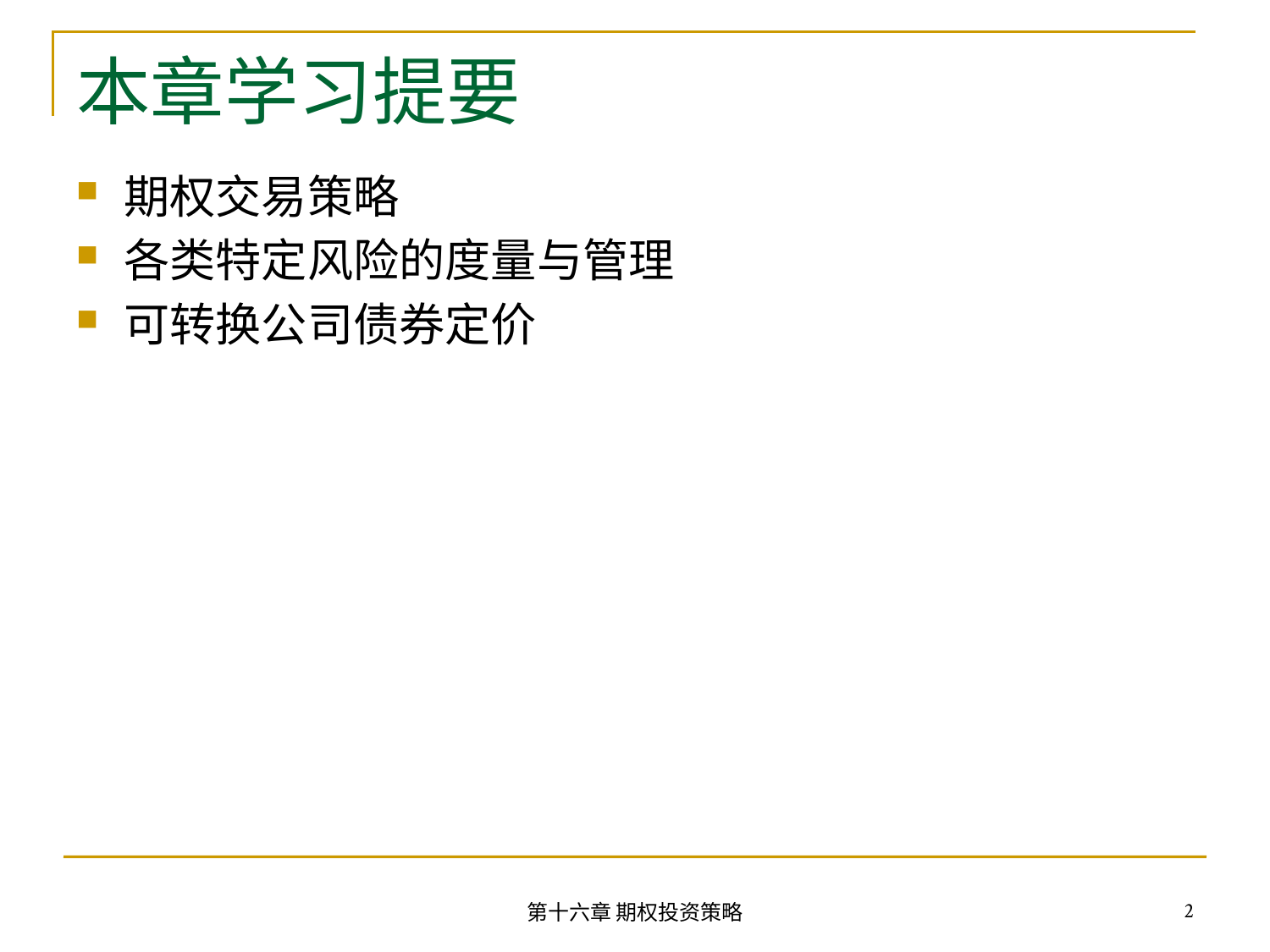

# 本章学习提要
期权交易策略
各类特定风险的度量与管理
可转换公司债券定价

2
第十六章 期权投资策略